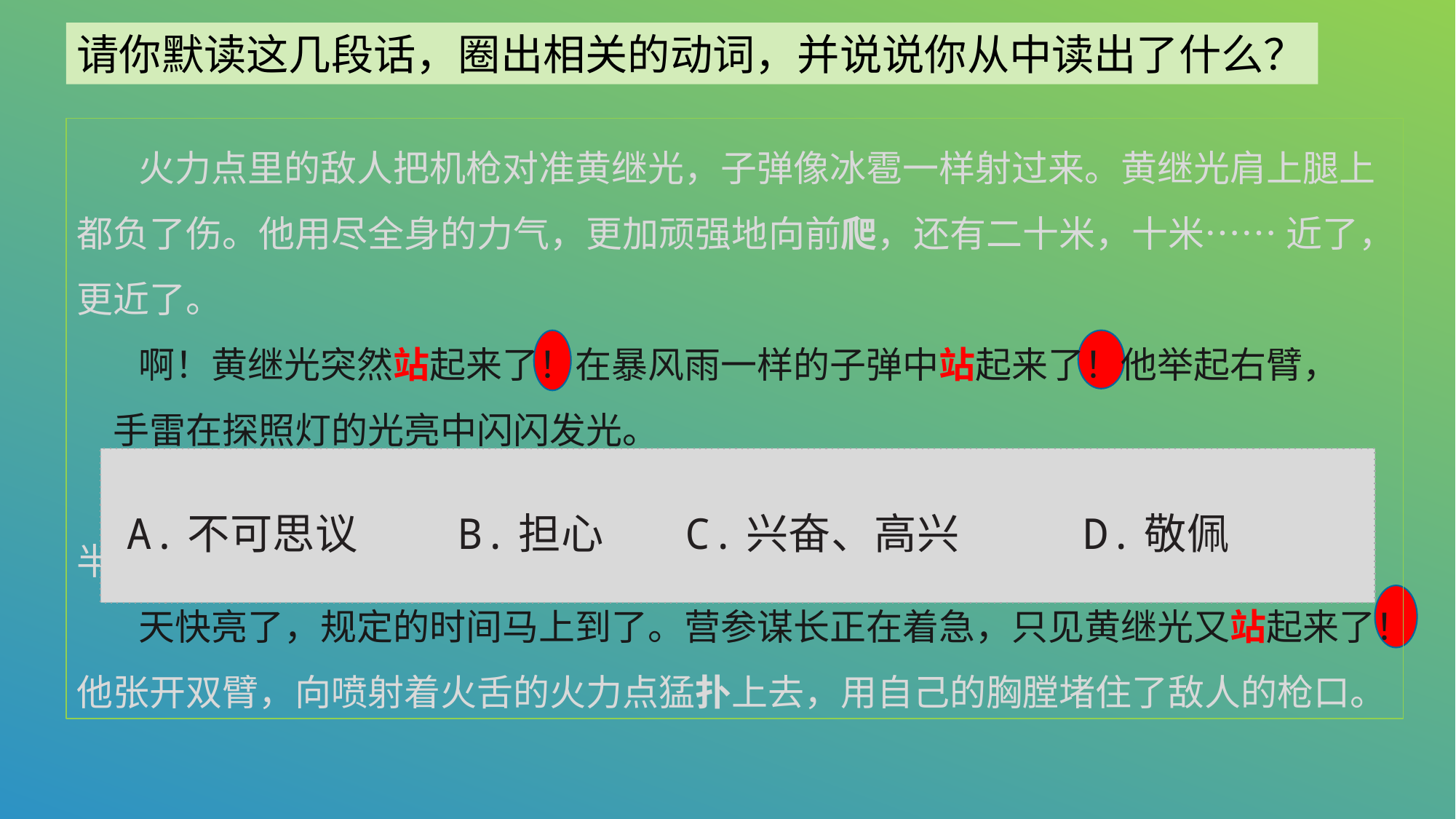

请你默读这几段话，圈出相关的动词，并说说你从中读出了什么？
  火力点里的敌人把机枪对准黄继光，子弹像冰雹一样射过来。黄继光肩上腿上都负了伤。他用尽全身的力气，更加顽强地向前爬，还有二十米，十米…… 近了，更近了。
  啊！黄继光突然站起来了！在暴风雨一样的子弹中站起来了！他举起右臂，
手雷在探照灯的光亮中闪闪发光。
  轰！敌人的火力点塌了半边，黄继光晕倒了。战士们赶紧冲上去，不料才冲到半路，敌人的机枪又叫起来，战士们被压在山坡上。
  天快亮了，规定的时间马上到了。营参谋长正在着急，只见黄继光又站起来了！他张开双臂，向喷射着火舌的火力点猛扑上去，用自己的胸膛堵住了敌人的枪口。

 A.不可思议	  B.担心	   C.兴奋、高兴  	D.敬佩